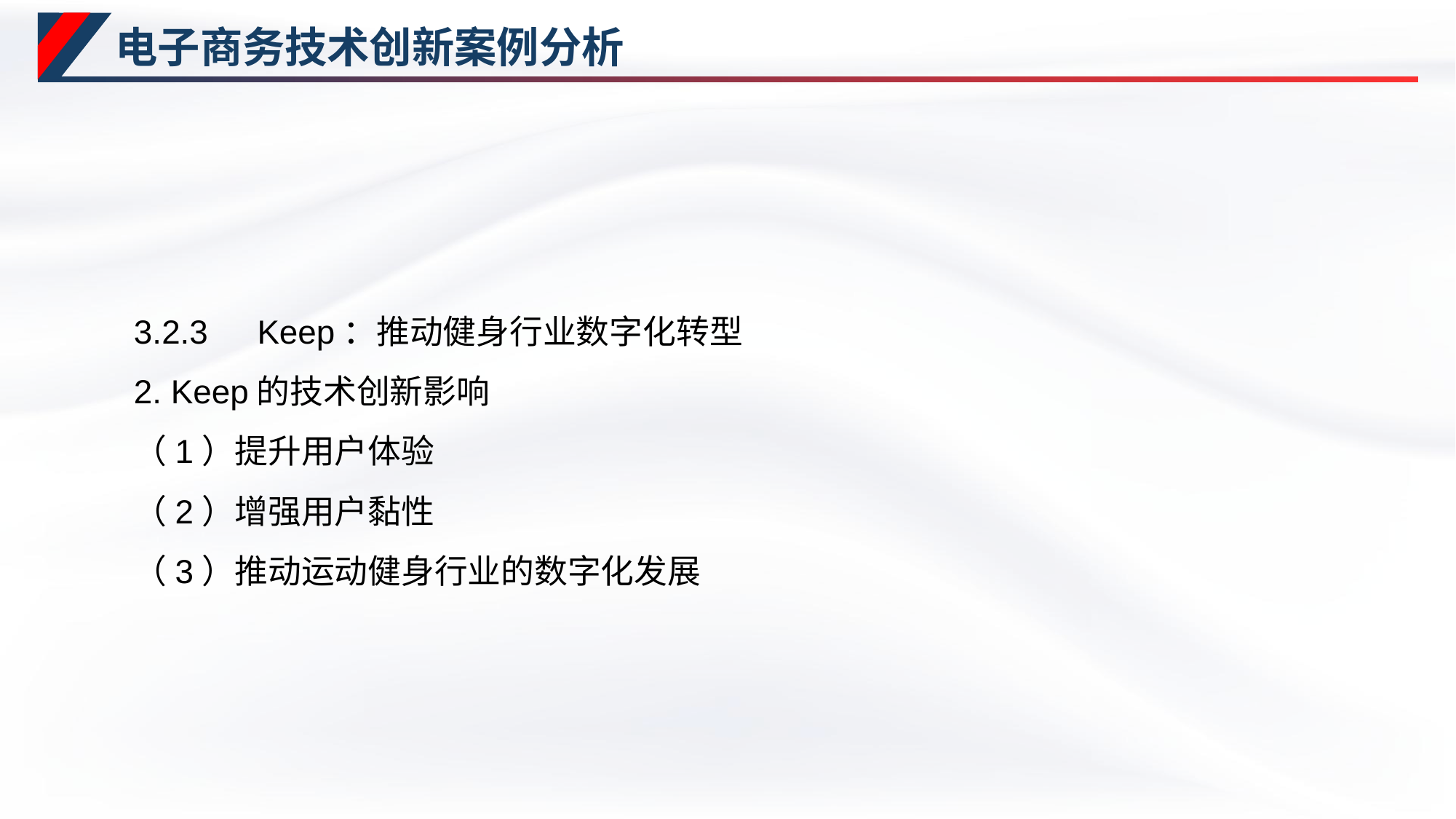

# 电子商务技术创新案例分析
3.2.3　Keep：推动健身行业数字化转型
2. Keep的技术创新影响
（1）提升用户体验
（2）增强用户黏性
（3）推动运动健身行业的数字化发展